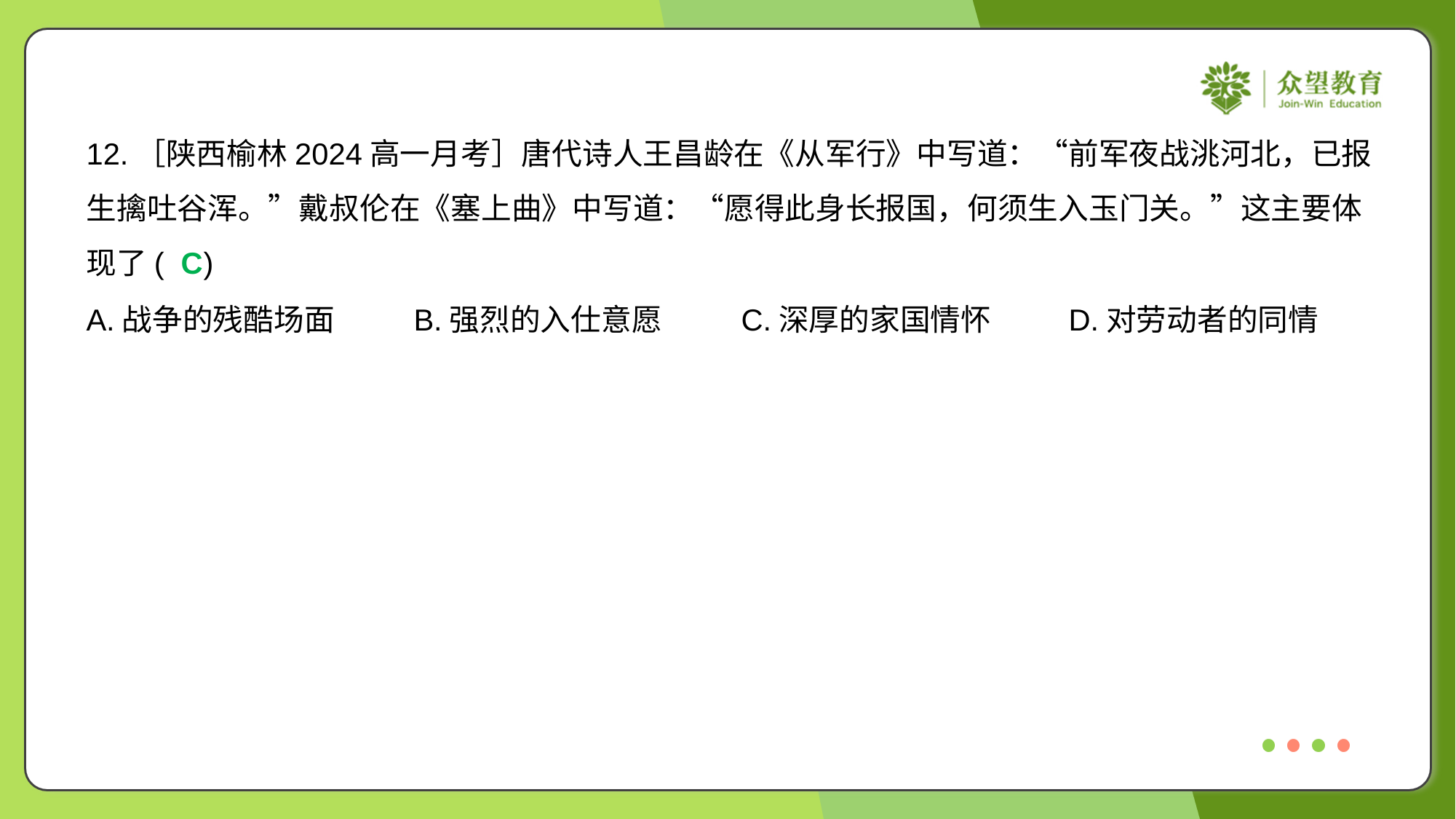

12.［陕西榆林2024高一月考］唐代诗人王昌龄在《从军行》中写道：“前军夜战洮河北，已报
生擒吐谷浑。”戴叔伦在《塞上曲》中写道：“愿得此身长报国，何须生入玉门关。”这主要体
现了(     )
C
A.战争的残酷场面	B.强烈的入仕意愿	C.深厚的家国情怀	D.对劳动者的同情